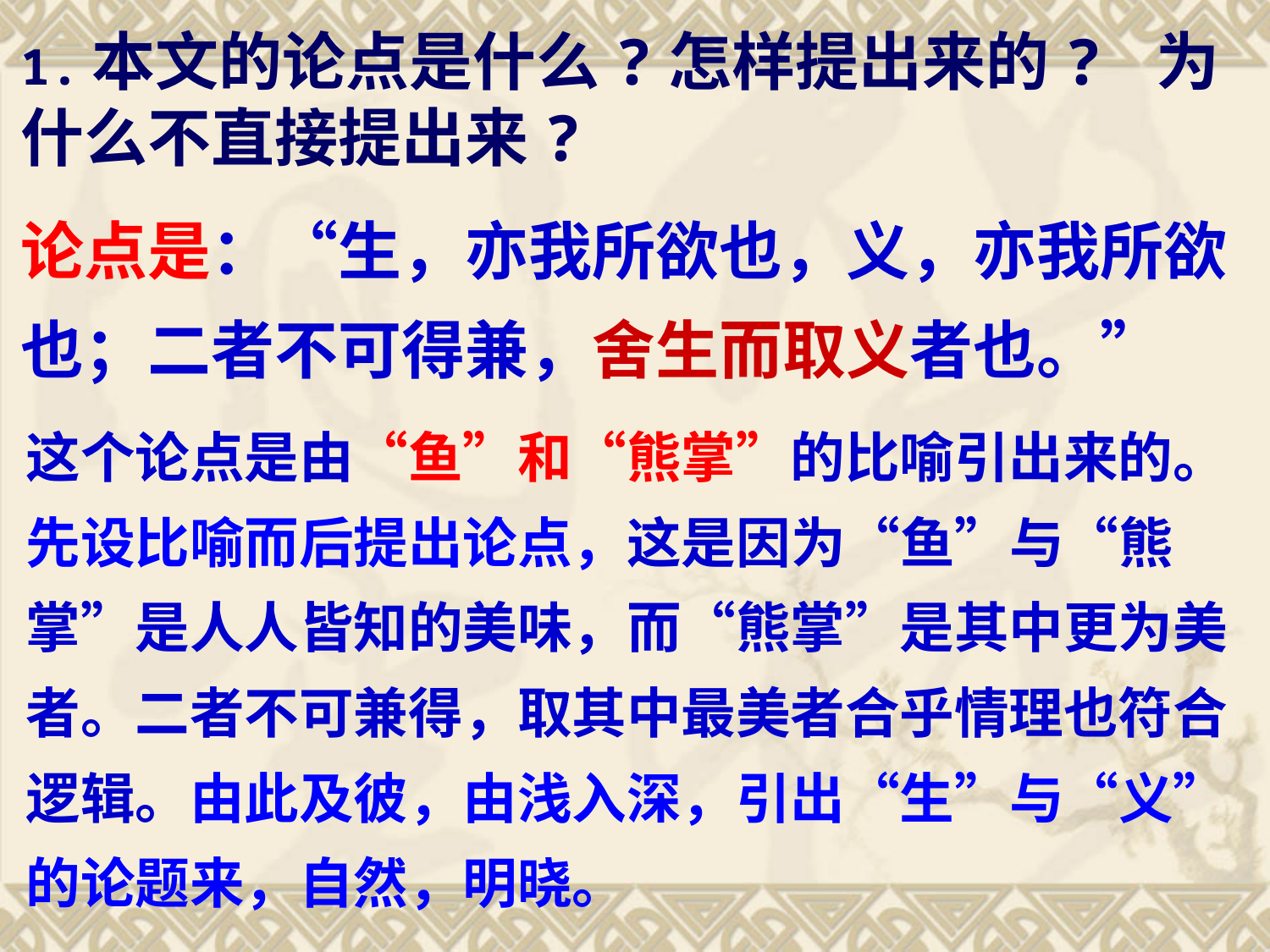

1.本文的论点是什么?怎样提出来的? 为什么不直接提出来?
论点是：“生，亦我所欲也，义，亦我所欲也；二者不可得兼，舍生而取义者也。”
这个论点是由“鱼”和“熊掌”的比喻引出来的。先设比喻而后提出论点，这是因为“鱼”与“熊掌”是人人皆知的美味，而“熊掌”是其中更为美者。二者不可兼得，取其中最美者合乎情理也符合逻辑。由此及彼，由浅入深，引出“生”与“义”的论题来，自然，明晓。